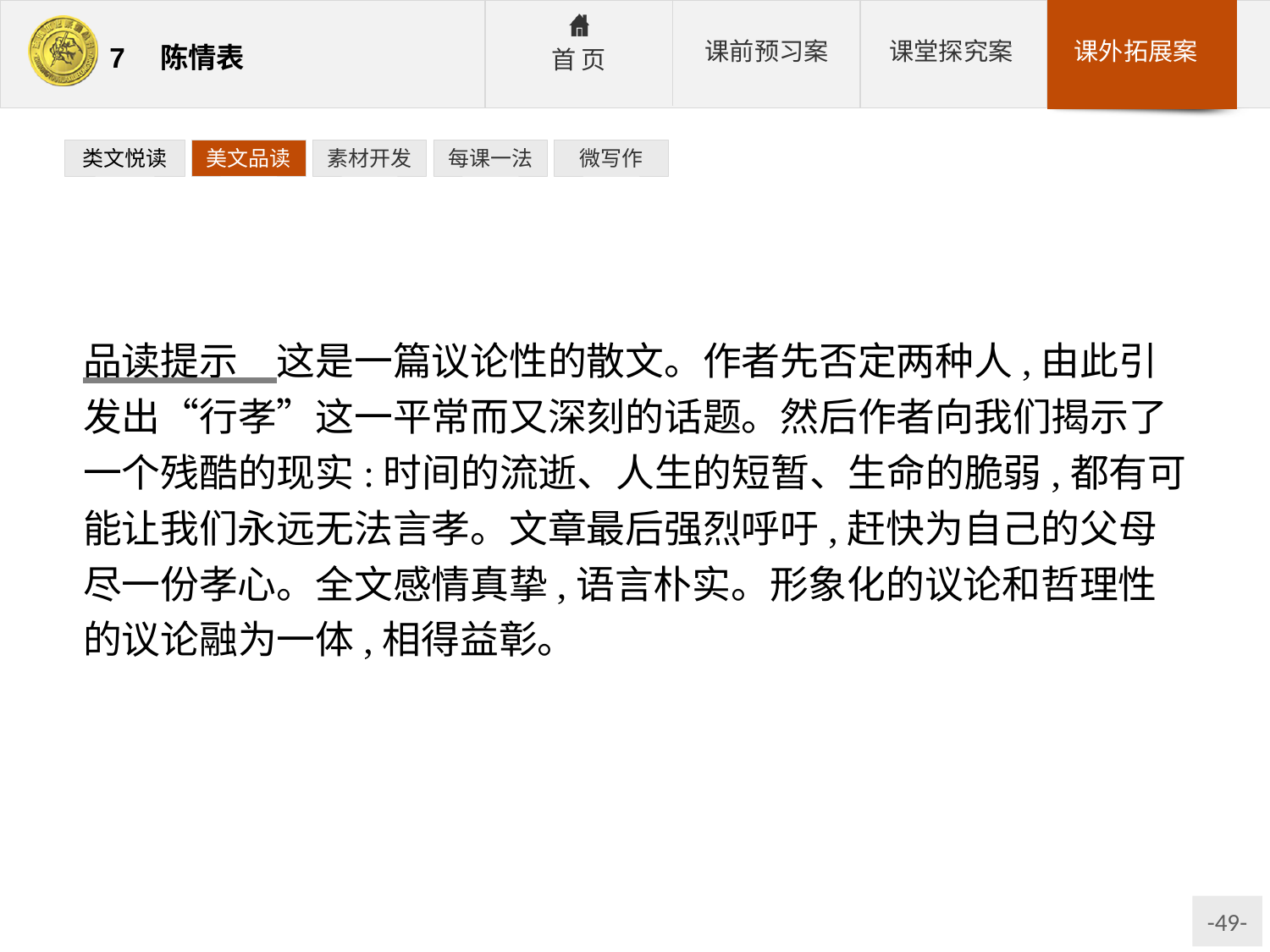

类文悦读
美文品读
素材开发
每课一法
微写作
品读提示　这是一篇议论性的散文。作者先否定两种人,由此引发出“行孝”这一平常而又深刻的话题。然后作者向我们揭示了一个残酷的现实:时间的流逝、人生的短暂、生命的脆弱,都有可能让我们永远无法言孝。文章最后强烈呼吁,赶快为自己的父母尽一份孝心。全文感情真挚,语言朴实。形象化的议论和哲理性的议论融为一体,相得益彰。